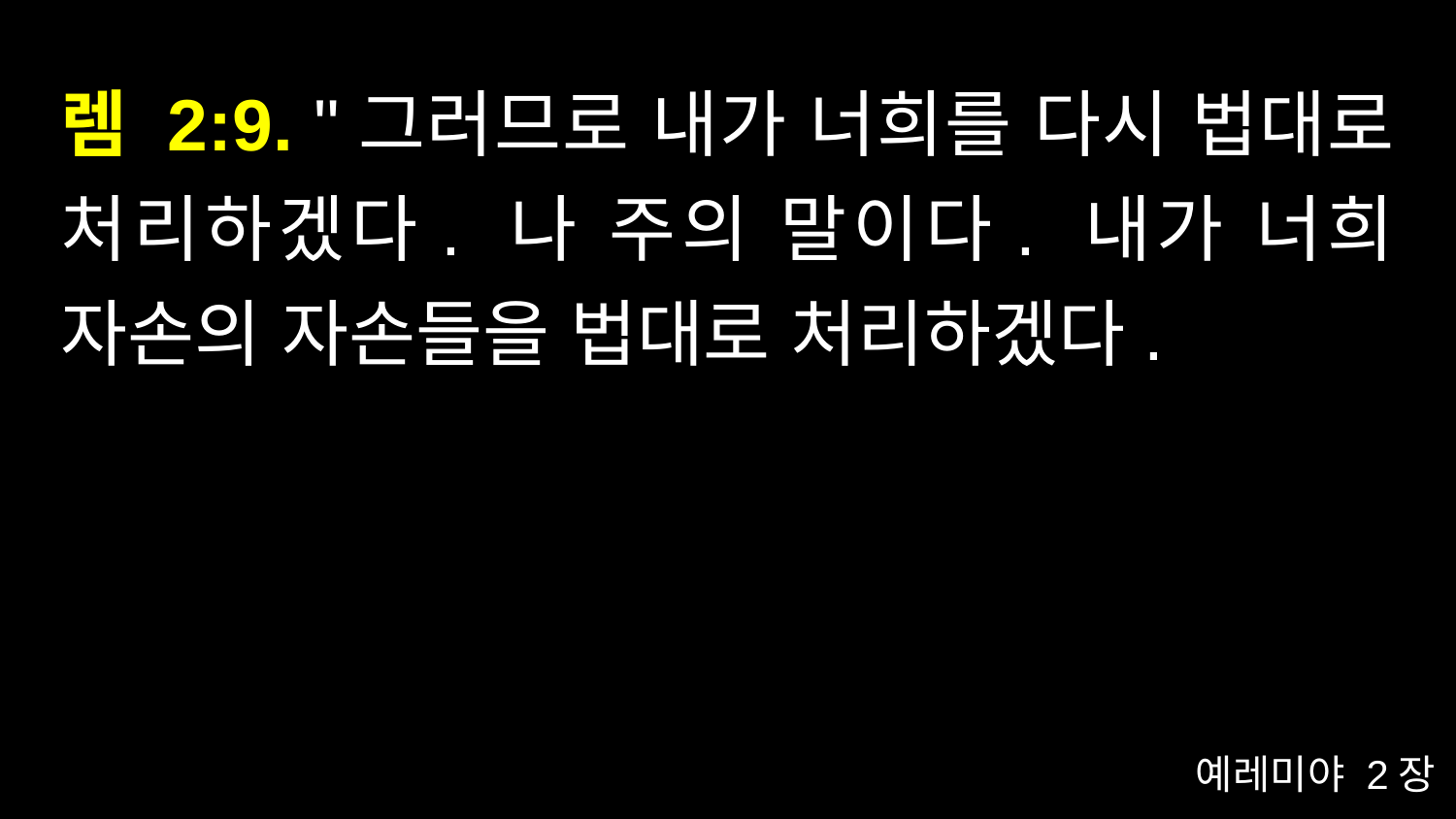

# 렘 2:9. "그러므로 내가 너희를 다시 법대로 처리하겠다. 나 주의 말이다. 내가 너희 자손의 자손들을 법대로 처리하겠다.
예레미야 2장